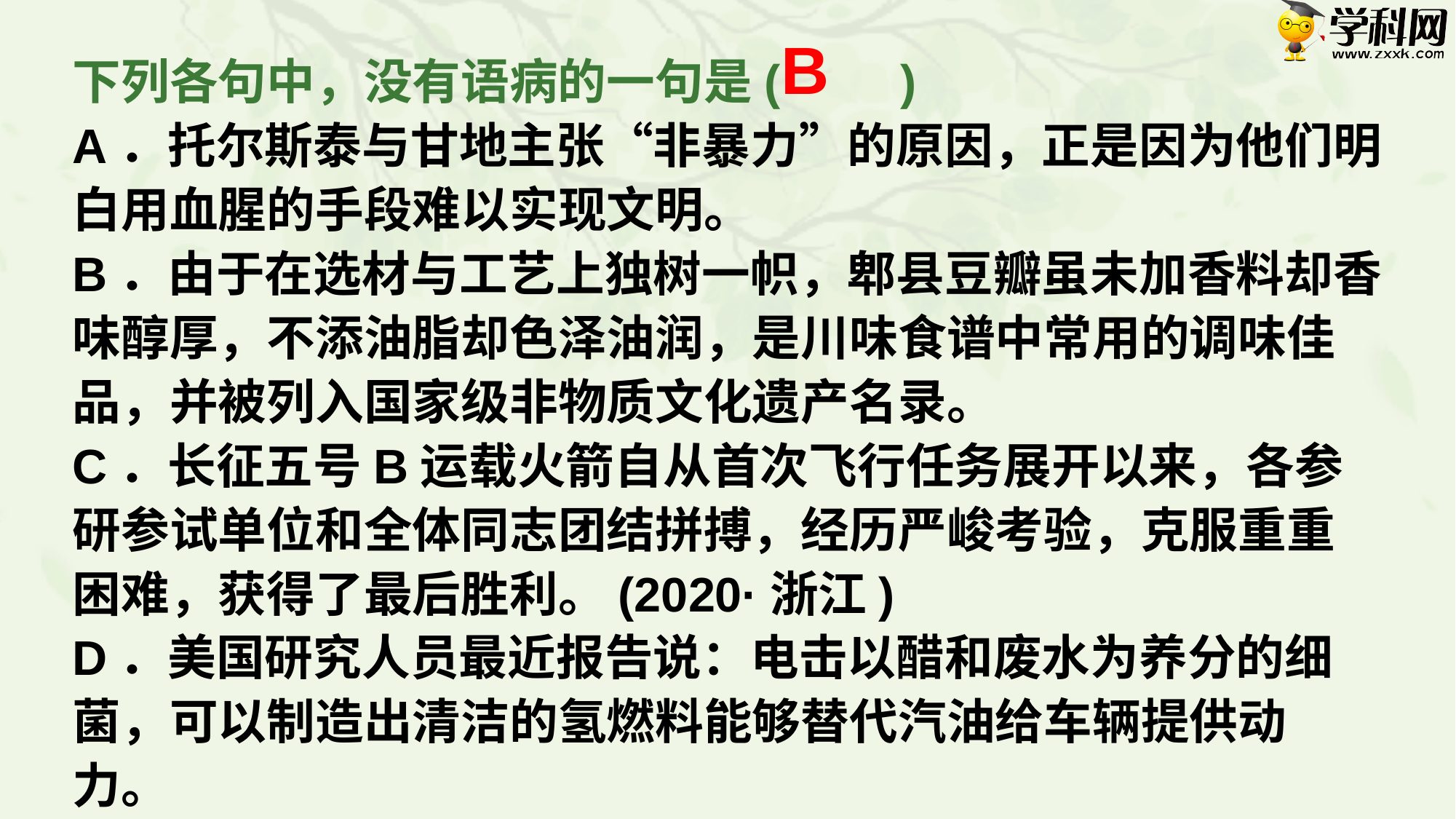

B
下列各句中，没有语病的一句是(　　)
A．托尔斯泰与甘地主张“非暴力”的原因，正是因为他们明白用血腥的手段难以实现文明。
B．由于在选材与工艺上独树一帜，郫县豆瓣虽未加香料却香味醇厚，不添油脂却色泽油润，是川味食谱中常用的调味佳品，并被列入国家级非物质文化遗产名录。
C．长征五号B运载火箭自从首次飞行任务展开以来，各参研参试单位和全体同志团结拼搏，经历严峻考验，克服重重困难，获得了最后胜利。(2020·浙江)
D．美国研究人员最近报告说：电击以醋和废水为养分的细菌，可以制造出清洁的氢燃料能够替代汽油给车辆提供动力。